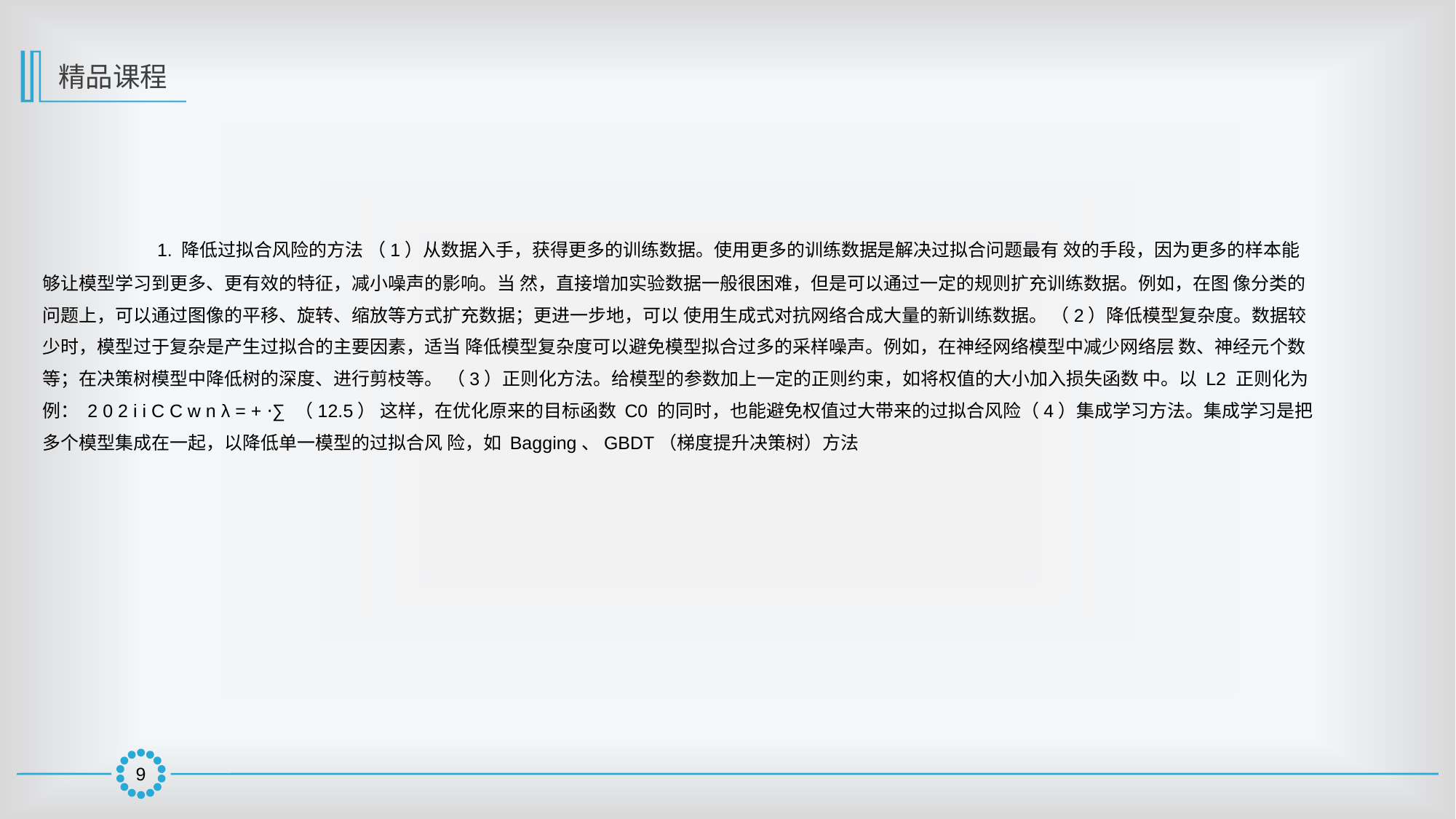

精品课程
	 1. 降低过拟合风险的方法 （1）从数据入手，获得更多的训练数据。使用更多的训练数据是解决过拟合问题最有 效的手段，因为更多的样本能够让模型学习到更多、更有效的特征，减小噪声的影响。当 然，直接增加实验数据一般很困难，但是可以通过一定的规则扩充训练数据。例如，在图 像分类的问题上，可以通过图像的平移、旋转、缩放等方式扩充数据；更进一步地，可以 使用生成式对抗网络合成大量的新训练数据。 （2）降低模型复杂度。数据较少时，模型过于复杂是产生过拟合的主要因素，适当 降低模型复杂度可以避免模型拟合过多的采样噪声。例如，在神经网络模型中减少网络层 数、神经元个数等；在决策树模型中降低树的深度、进行剪枝等。 （3）正则化方法。给模型的参数加上一定的正则约束，如将权值的大小加入损失函数 中。以 L2 正则化为例： 2 0 2 i i C C w n λ = + ⋅∑ （12.5） 这样，在优化原来的目标函数 C0 的同时，也能避免权值过大带来的过拟合风险（4）集成学习方法。集成学习是把多个模型集成在一起，以降低单一模型的过拟合风 险，如 Bagging、GBDT（梯度提升决策树）方法

9